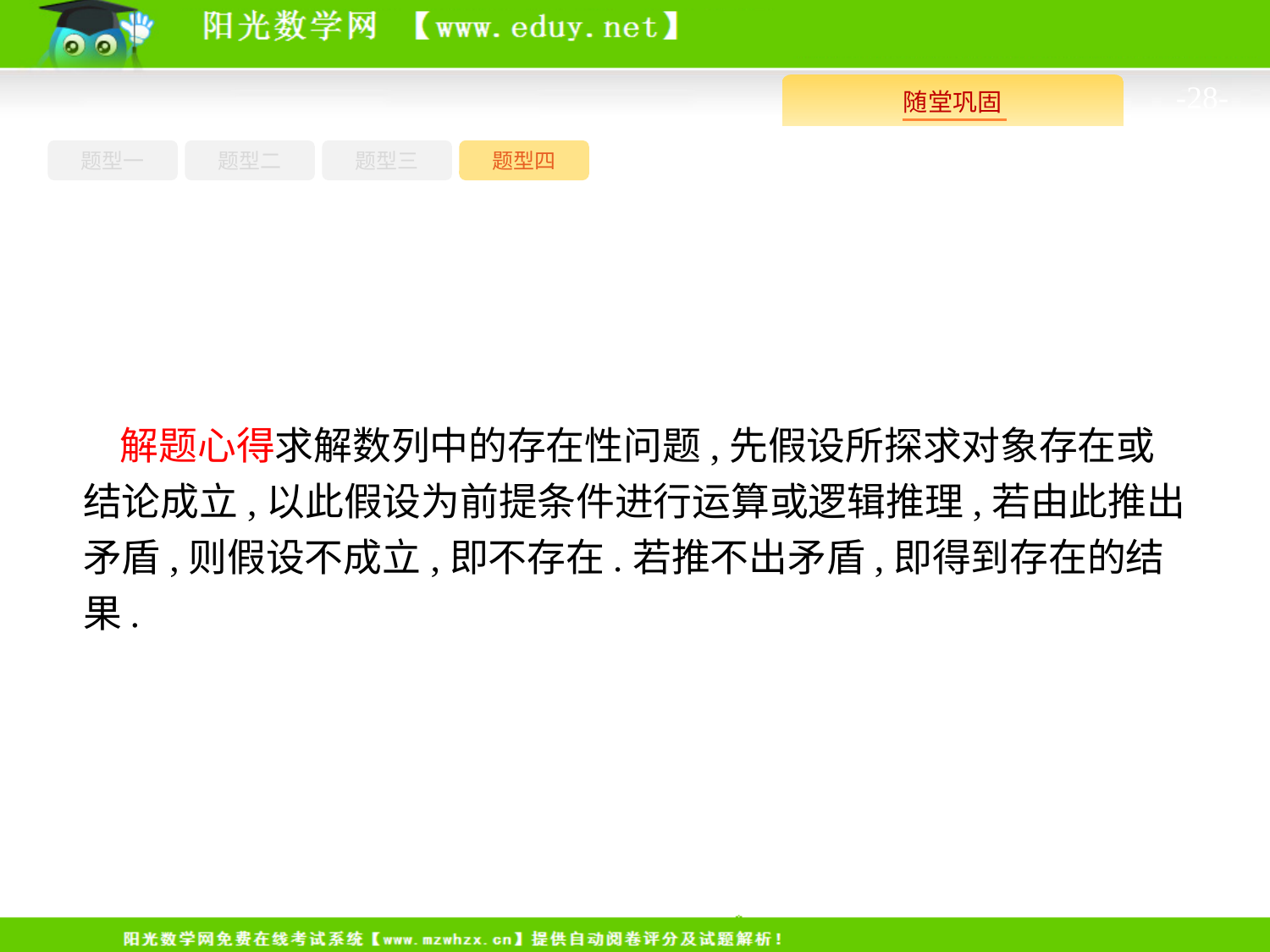

-28-
题型四
题型一
题型三
题型二
解题心得求解数列中的存在性问题,先假设所探求对象存在或结论成立,以此假设为前提条件进行运算或逻辑推理,若由此推出矛盾,则假设不成立,即不存在.若推不出矛盾,即得到存在的结果.